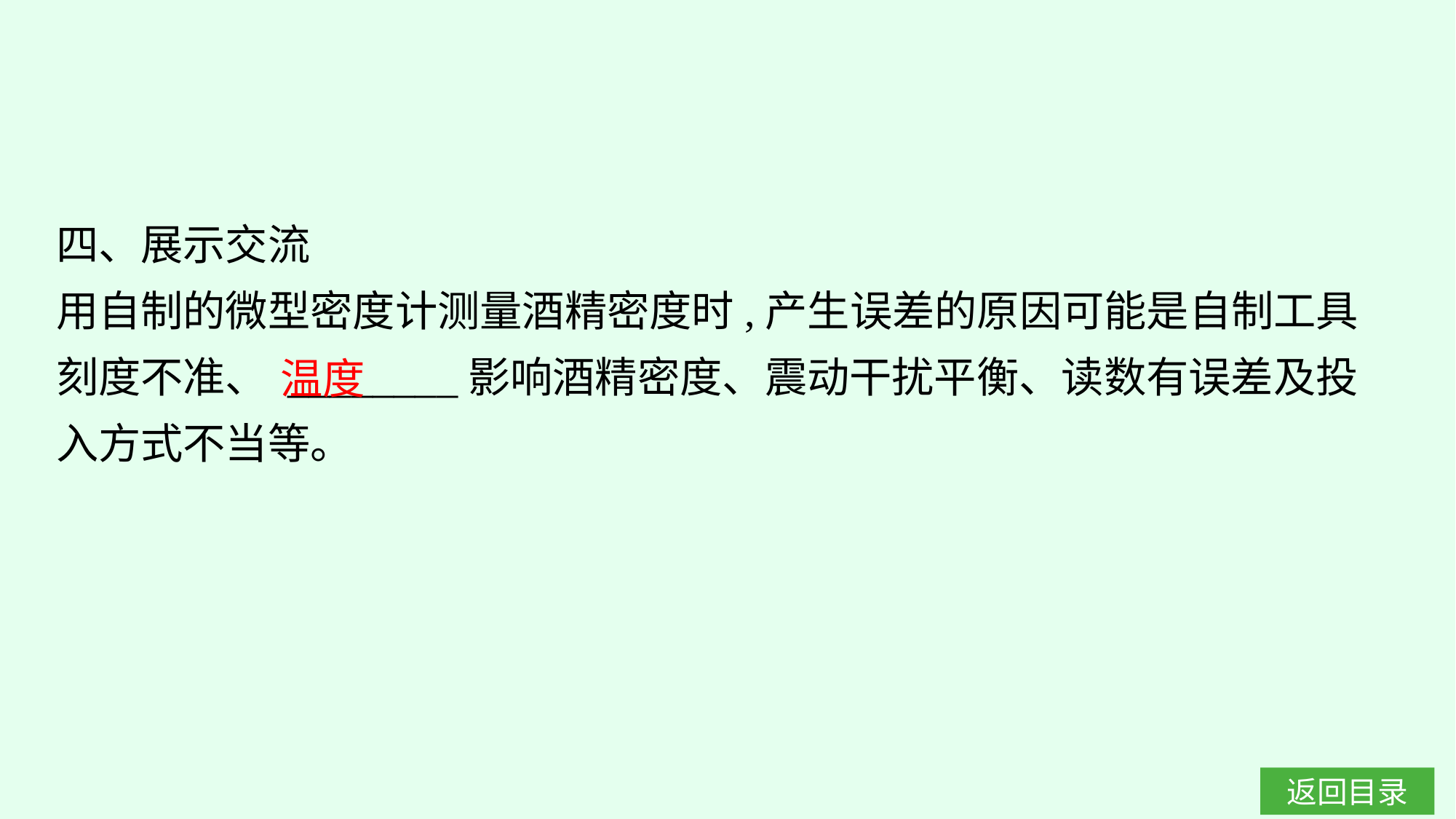

四、展示交流
用自制的微型密度计测量酒精密度时,产生误差的原因可能是自制工具刻度不准、 ________影响酒精密度、震动干扰平衡、读数有误差及投入方式不当等。
温度